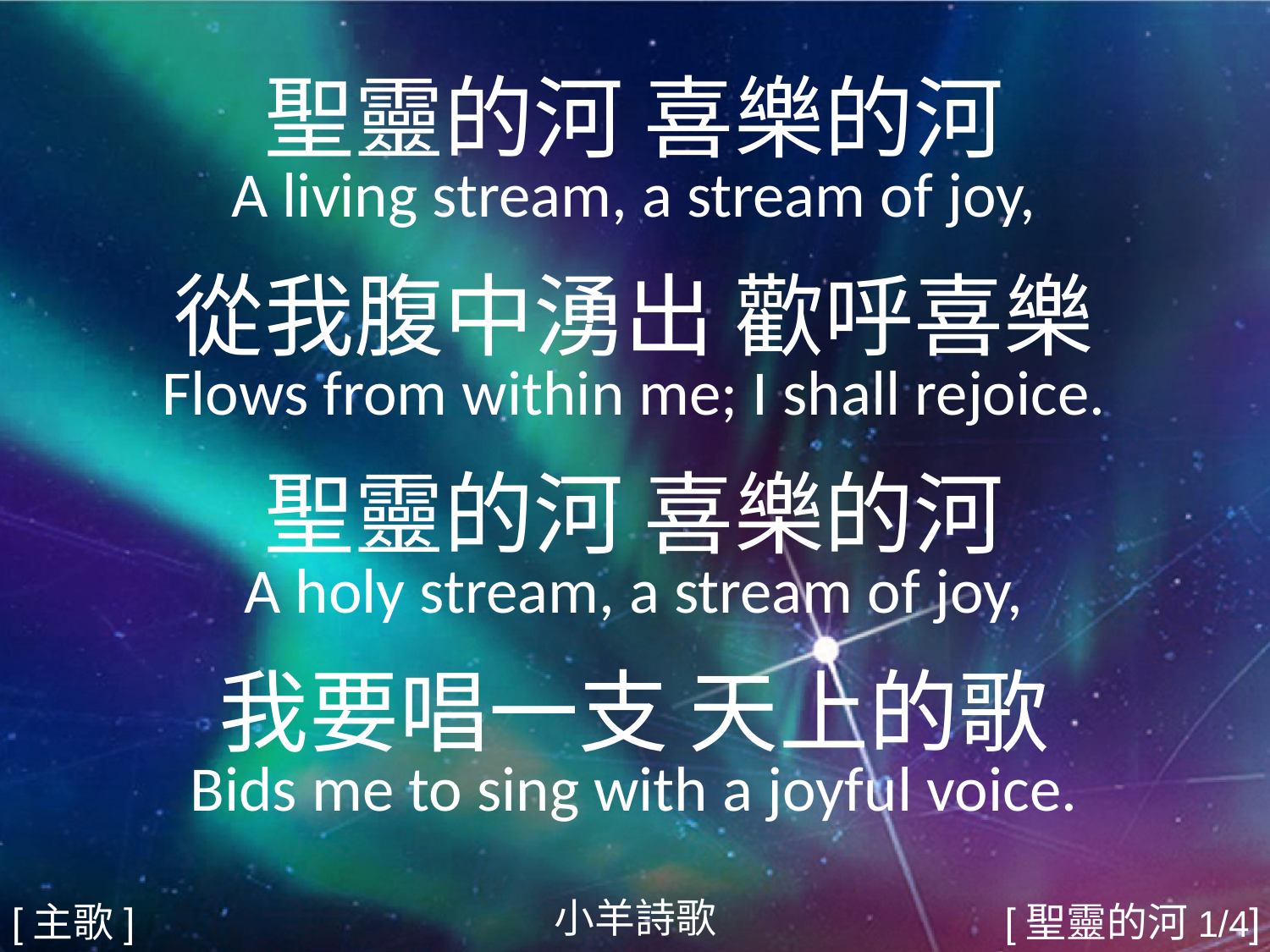

聖靈的河 喜樂的河
A living stream, a stream of joy,

從我腹中湧出 歡呼喜樂
Flows from within me; I shall rejoice.

聖靈的河 喜樂的河
A holy stream, a stream of joy,

我要唱一支 天上的歌
Bids me to sing with a joyful voice.
#

小羊詩歌
[主歌]
[聖靈的河1/4]